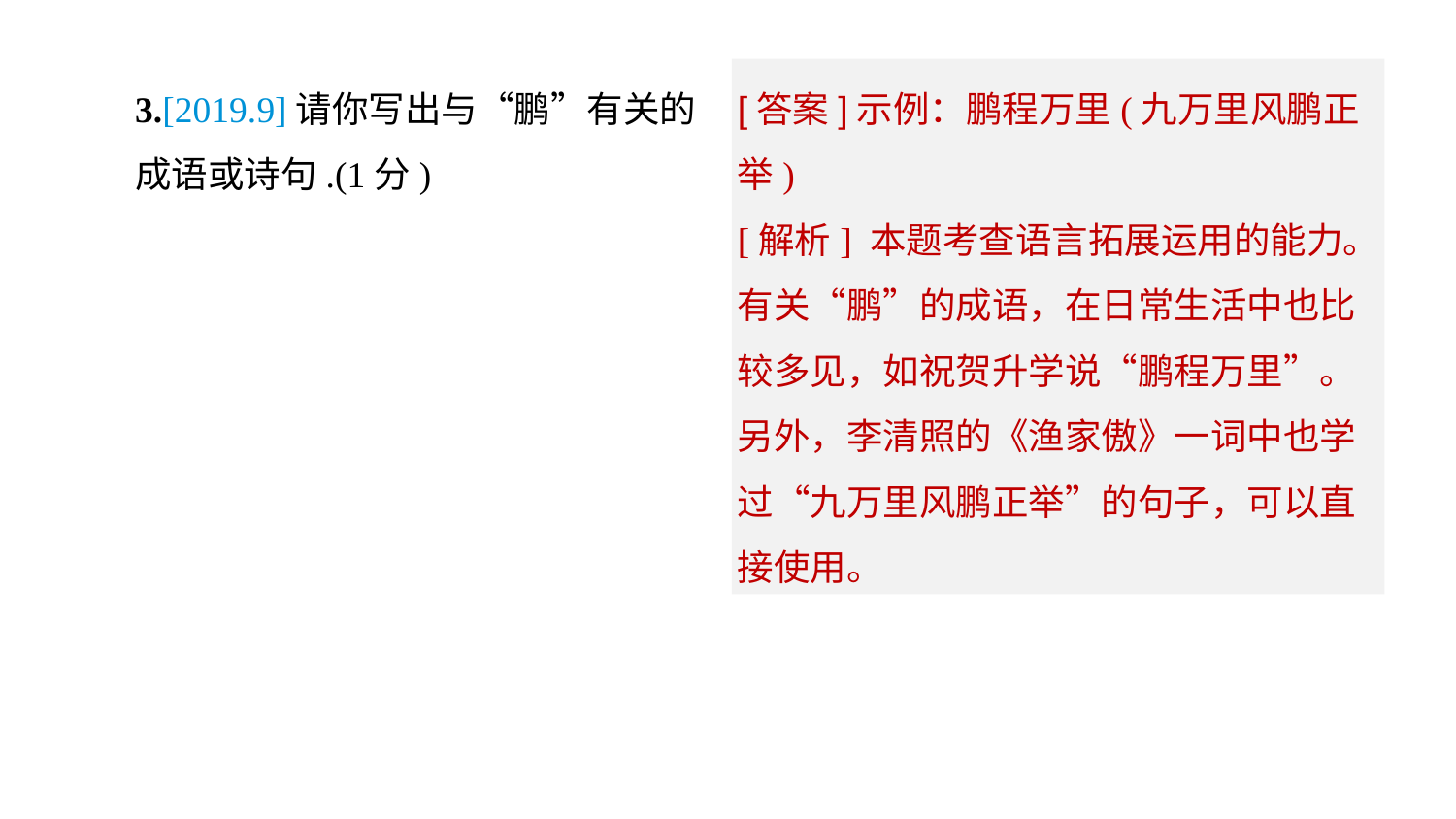

[答案]示例：鹏程万里(九万里风鹏正举)
[解析] 本题考查语言拓展运用的能力。有关“鹏”的成语，在日常生活中也比较多见，如祝贺升学说“鹏程万里”。另外，李清照的《渔家傲》一词中也学过“九万里风鹏正举”的句子，可以直接使用。
3.[2019.9]请你写出与“鹏”有关的成语或诗句.(1分)